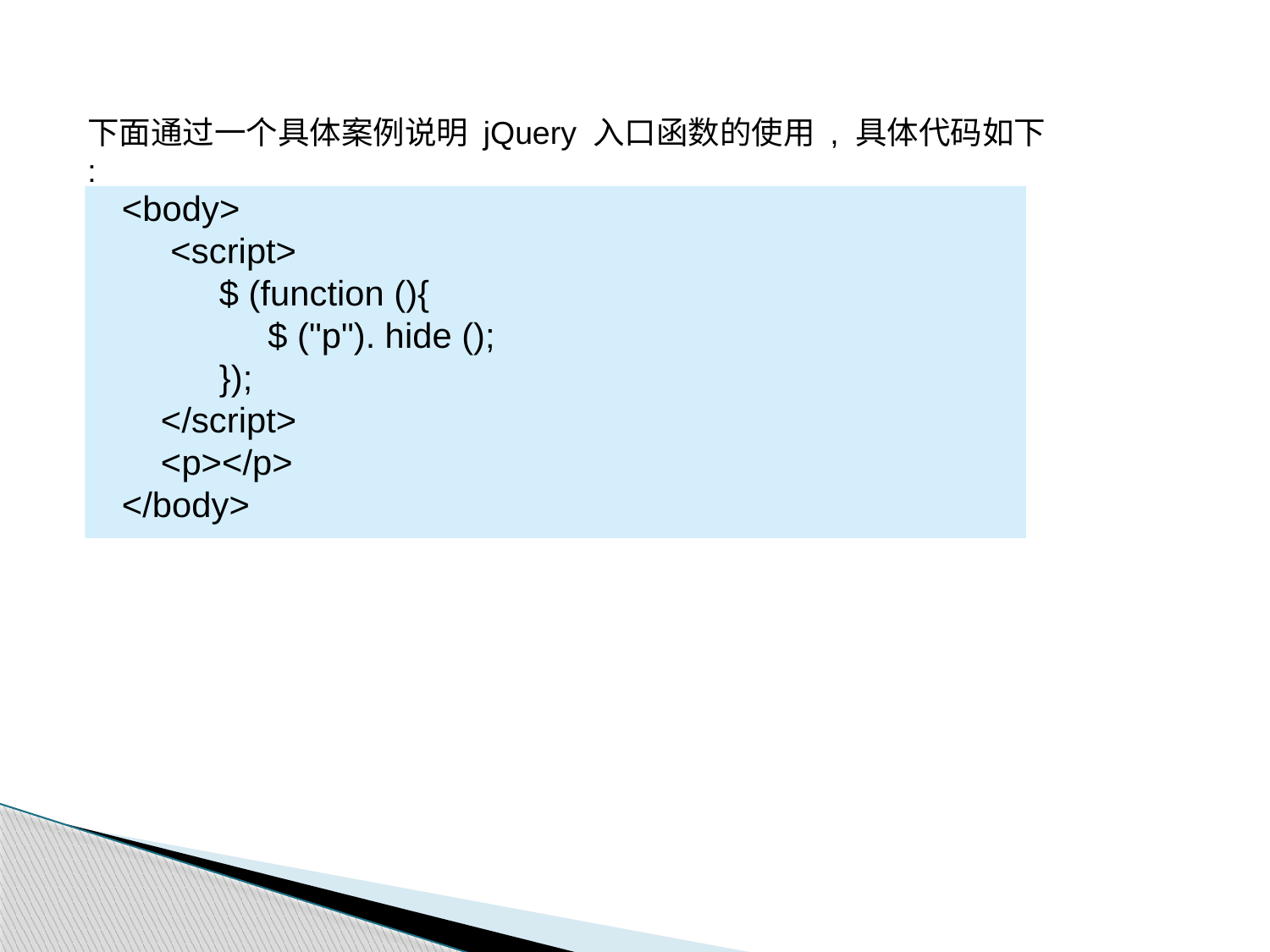

下面通过一个具体案例说明 jQuery 入口函数的使用 , 具体代码如下 :
<body>
     <script>
          $ (function (){
               $ ("p"). hide ();
          });
    </script>
    <p></p>
</body>